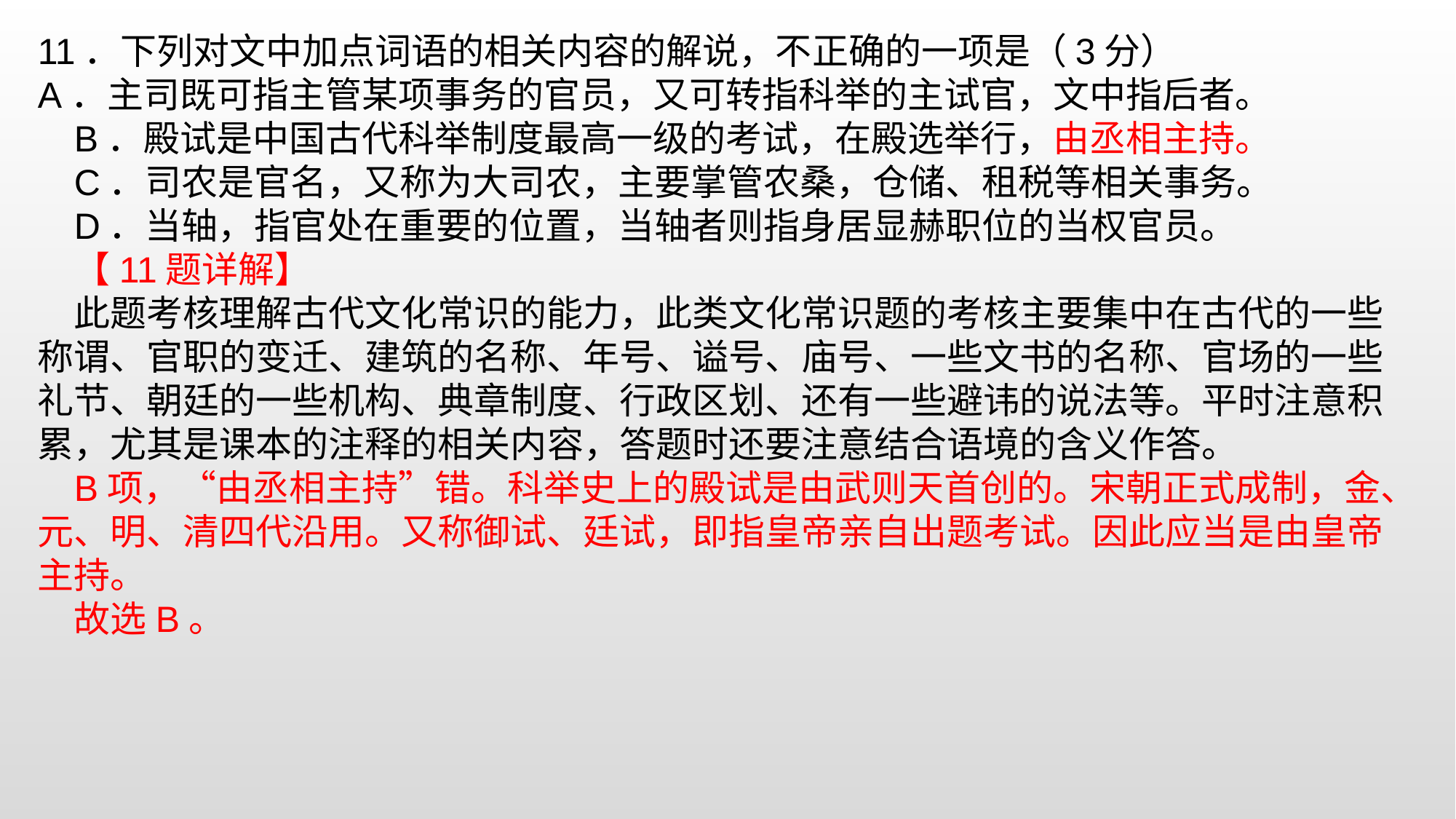

11．下列对文中加点词语的相关内容的解说，不正确的一项是（3分）A．主司既可指主管某项事务的官员，又可转指科举的主试官，文中指后者。B．殿试是中国古代科举制度最高一级的考试，在殿选举行，由丞相主持。
C．司农是官名，又称为大司农，主要掌管农桑，仓储、租税等相关事务。D．当轴，指官处在重要的位置，当轴者则指身居显赫职位的当权官员。
【11题详解】
此题考核理解古代文化常识的能力，此类文化常识题的考核主要集中在古代的一些称谓、官职的变迁、建筑的名称、年号、谥号、庙号、一些文书的名称、官场的一些礼节、朝廷的一些机构、典章制度、行政区划、还有一些避讳的说法等。平时注意积累，尤其是课本的注释的相关内容，答题时还要注意结合语境的含义作答。
B项，“由丞相主持”错。科举史上的殿试是由武则天首创的。宋朝正式成制，金、元、明、清四代沿用。又称御试、廷试，即指皇帝亲自出题考试。因此应当是由皇帝主持。
故选B。